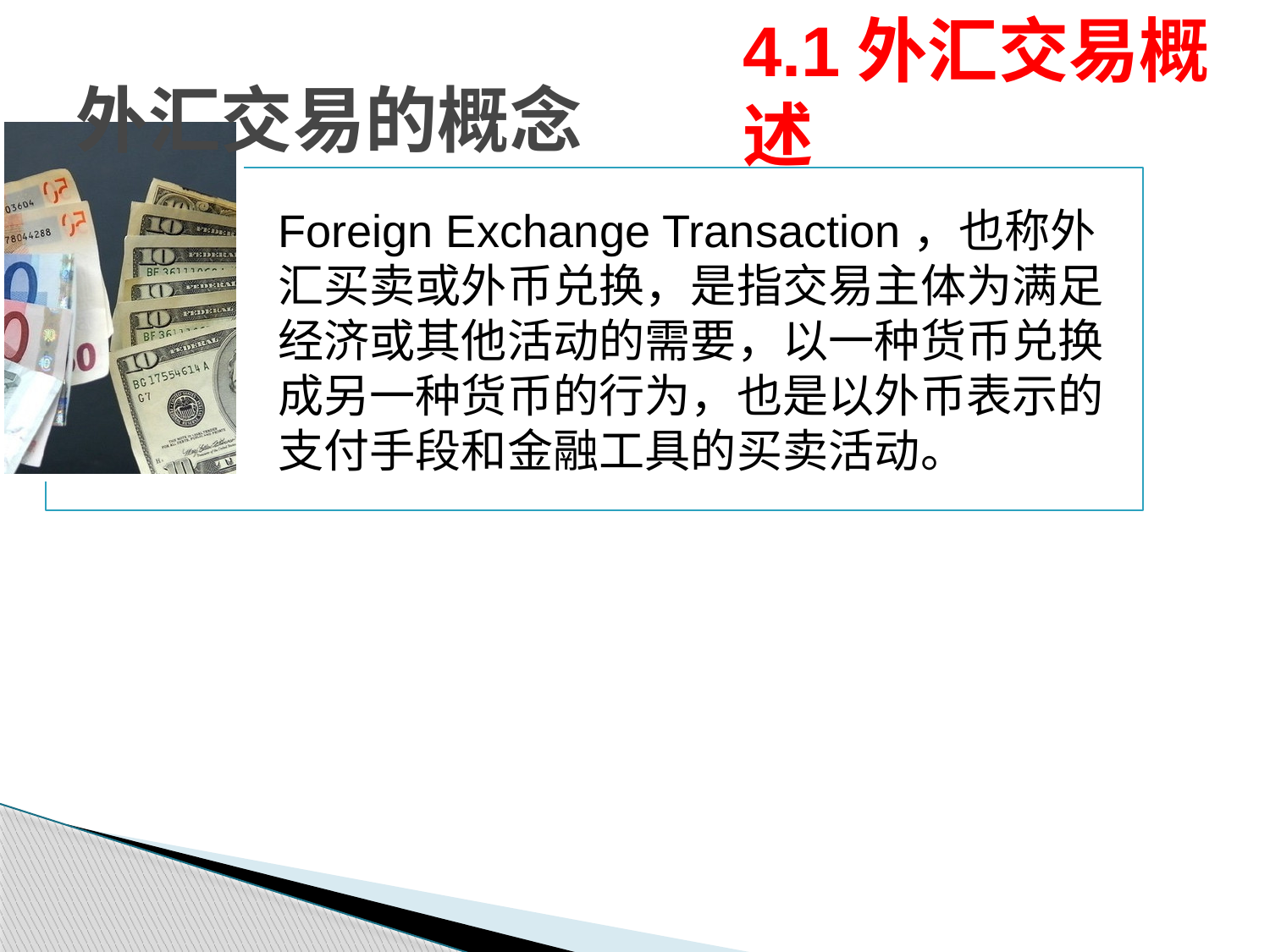

# 外汇交易的概念
Foreign Exchange Transaction，也称外汇买卖或外币兑换，是指交易主体为满足经济或其他活动的需要，以一种货币兑换成另一种货币的行为，也是以外币表示的支付手段和金融工具的买卖活动。